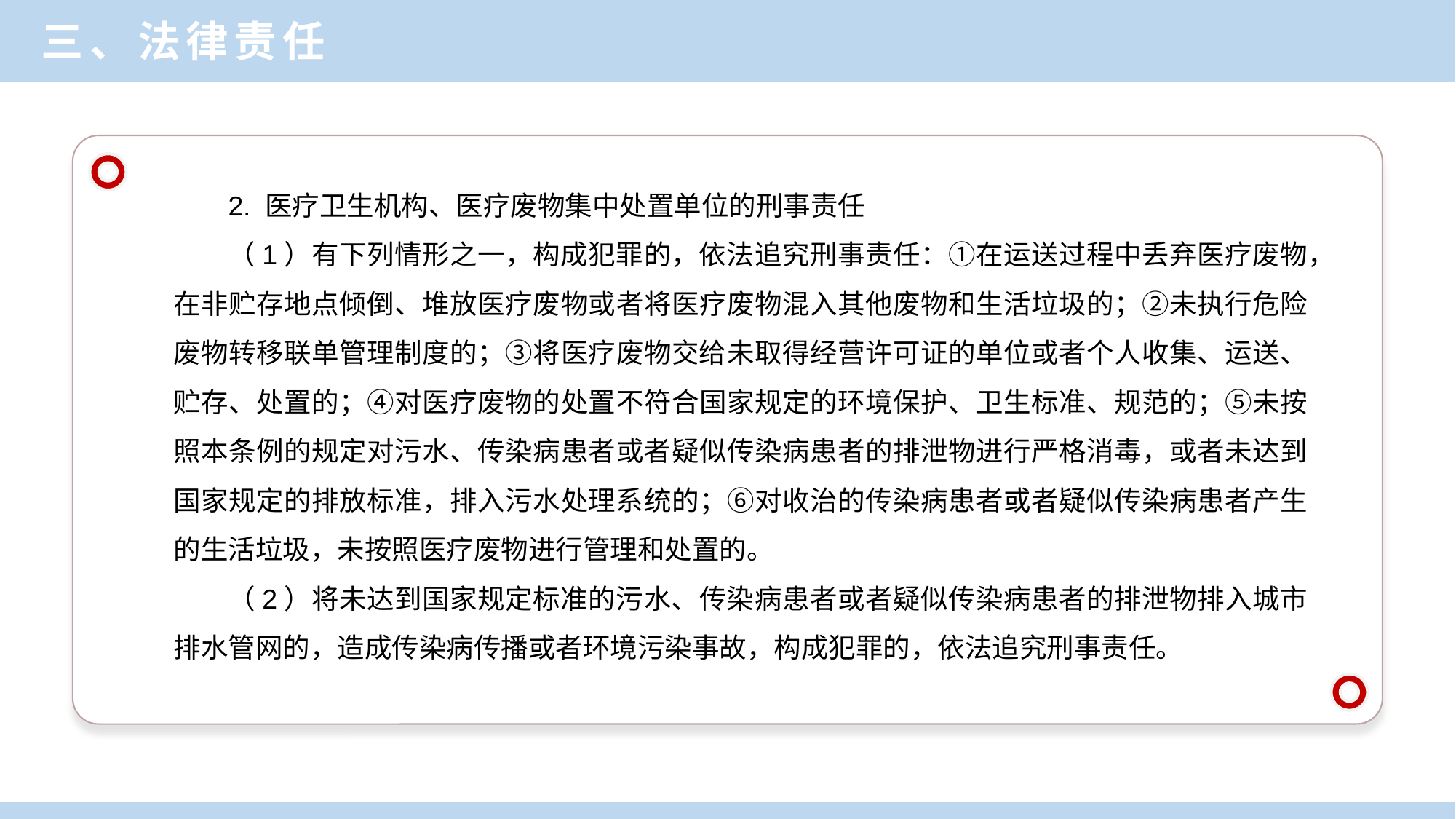

三、法律责任

2. 医疗卫生机构、医疗废物集中处置单位的刑事责任
（1）有下列情形之一，构成犯罪的，依法追究刑事责任：①在运送过程中丢弃医疗废物，在非贮存地点倾倒、堆放医疗废物或者将医疗废物混入其他废物和生活垃圾的；②未执行危险废物转移联单管理制度的；③将医疗废物交给未取得经营许可证的单位或者个人收集、运送、贮存、处置的；④对医疗废物的处置不符合国家规定的环境保护、卫生标准、规范的；⑤未按照本条例的规定对污水、传染病患者或者疑似传染病患者的排泄物进行严格消毒，或者未达到国家规定的排放标准，排入污水处理系统的；⑥对收治的传染病患者或者疑似传染病患者产生的生活垃圾，未按照医疗废物进行管理和处置的。
（2）将未达到国家规定标准的污水、传染病患者或者疑似传染病患者的排泄物排入城市排水管网的，造成传染病传播或者环境污染事故，构成犯罪的，依法追究刑事责任。